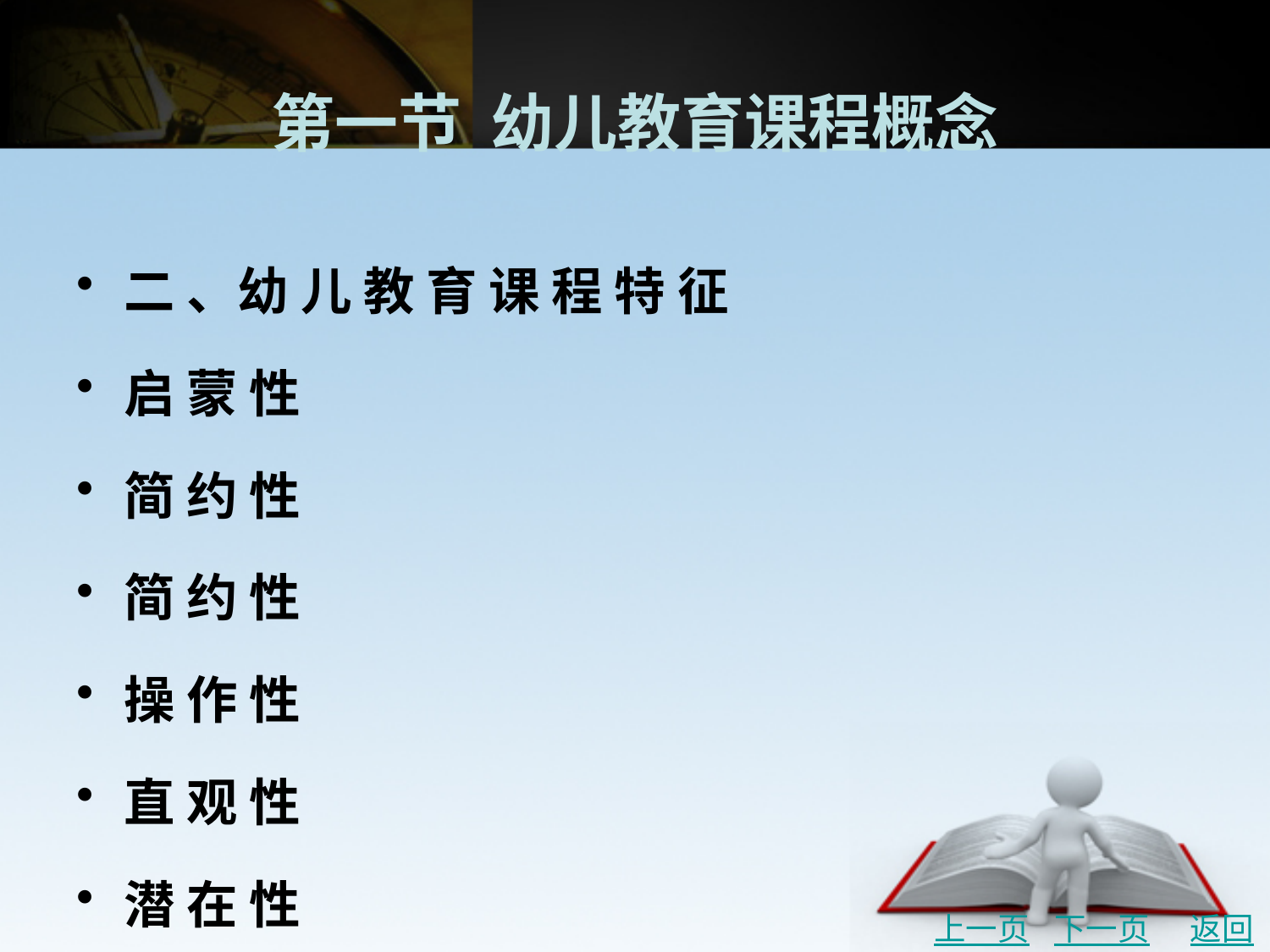

# 第一节  幼儿教育课程概念
二 、幼 儿 教 育 课 程 特 征
启 蒙 性
简 约 性
简 约 性
操 作 性
直 观 性
潜 在 性
广 域 性
上一页
下一页
返回